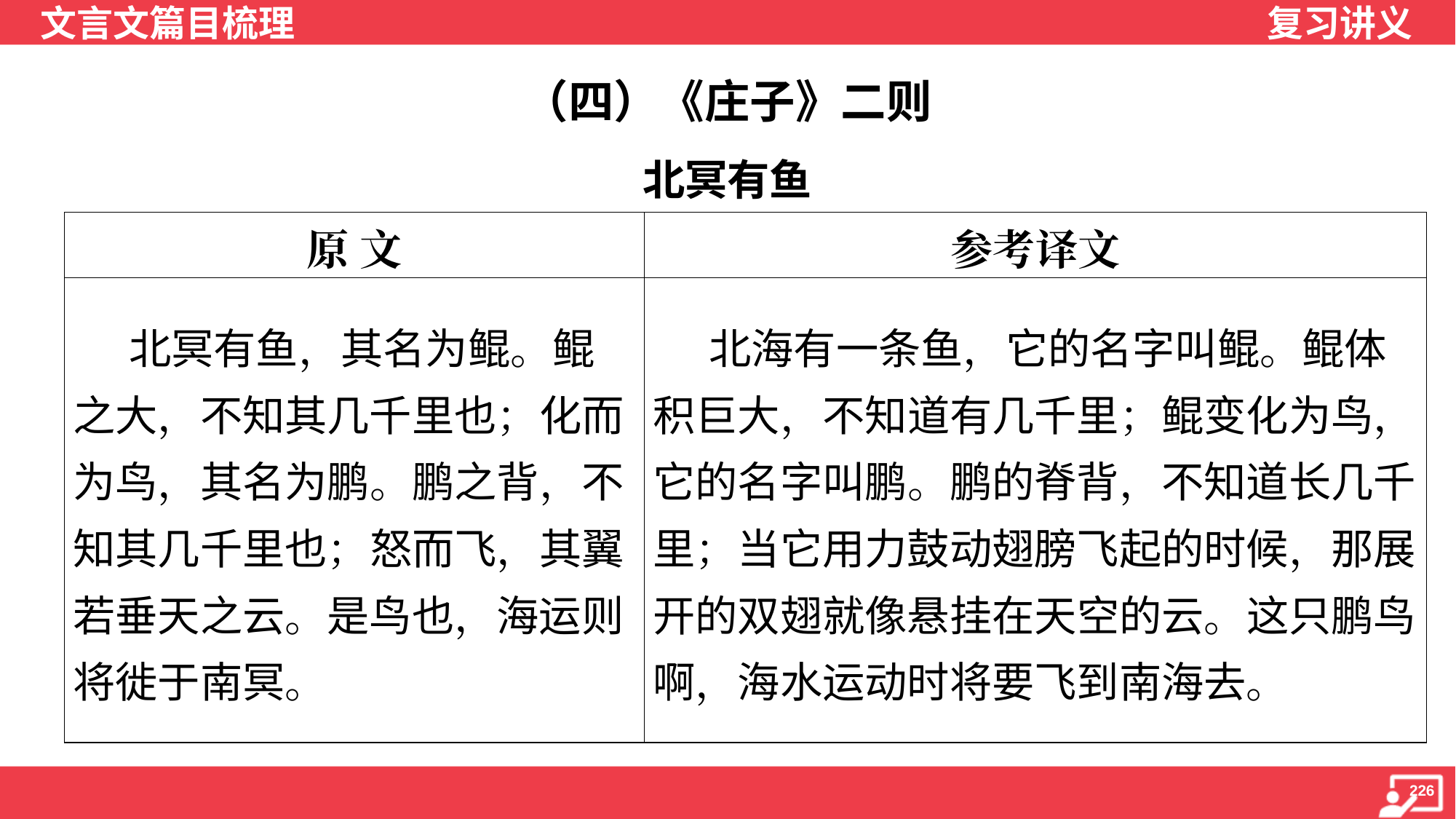

（四）《庄子》二则
北冥有鱼
| 原 文 | 参考译文 |
| --- | --- |
| 北冥有鱼，其名为鲲。鲲之大，不知其几千里也；化而为鸟，其名为鹏。鹏之背，不知其几千里也；怒而飞，其翼若垂天之云。是鸟也，海运则将徙于南冥。 | 北海有一条鱼，它的名字叫鲲。鲲体积巨大，不知道有几千里；鲲变化为鸟，它的名字叫鹏。鹏的脊背，不知道长几千里；当它用力鼓动翅膀飞起的时候，那展开的双翅就像悬挂在天空的云。这只鹏鸟啊，海水运动时将要飞到南海去。 |